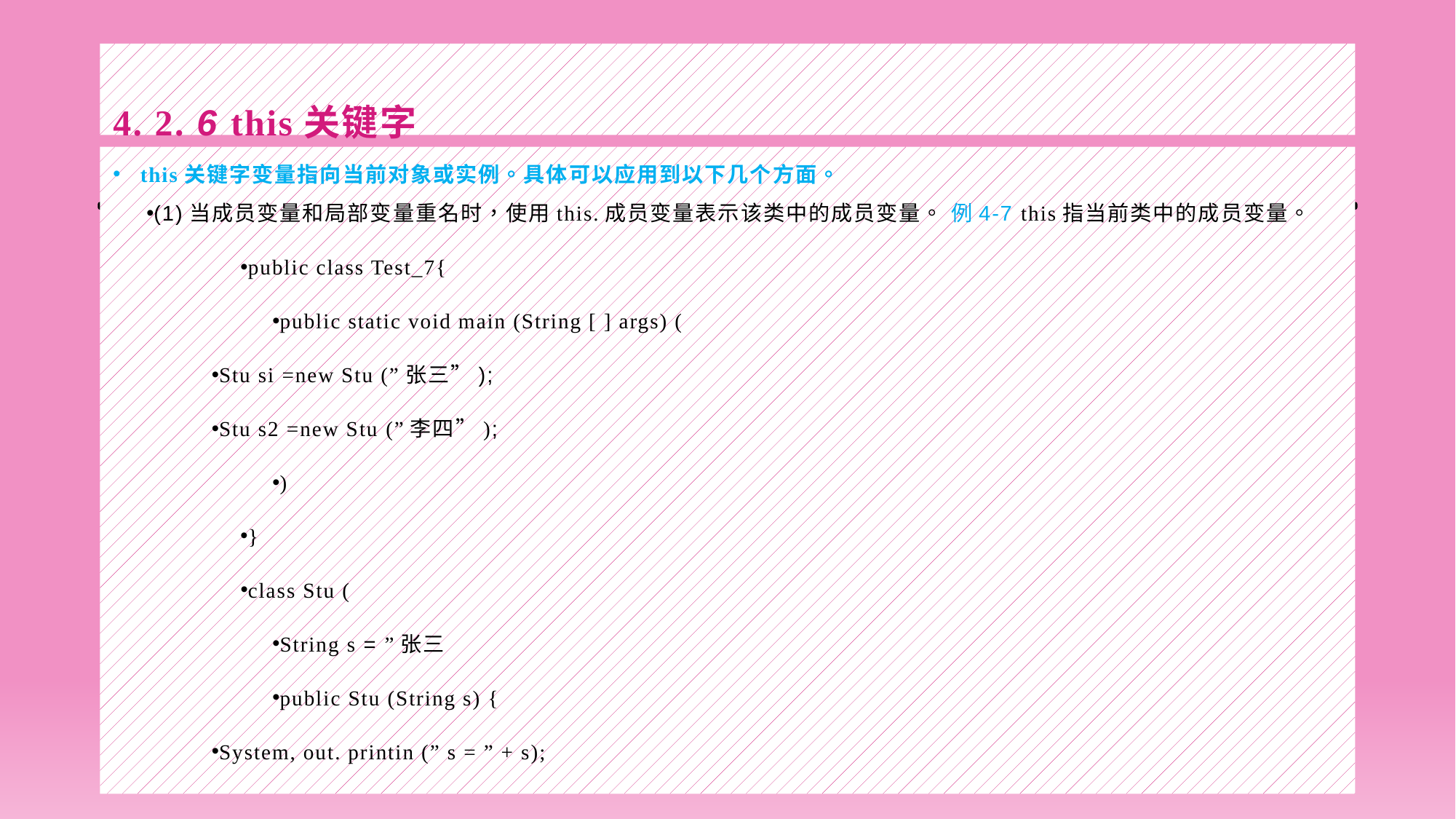

# 4. 2. 6 this关键字
this关键字变量指向当前对象或实例。具体可以应用到以下几个方面。
(1)当成员变量和局部变量重名时，使用this.成员变量表示该类中的成员变量。 例4-7 this指当前类中的成员变量。
public class Test_7{
public static void main (String [ ] args) (
Stu si =new Stu (”张三”);
Stu s2 =new Stu (”李四”);
)
}
class Stu (
String s = ”张三
public Stu (String s) {
System, out. printin (” s = ” + s);